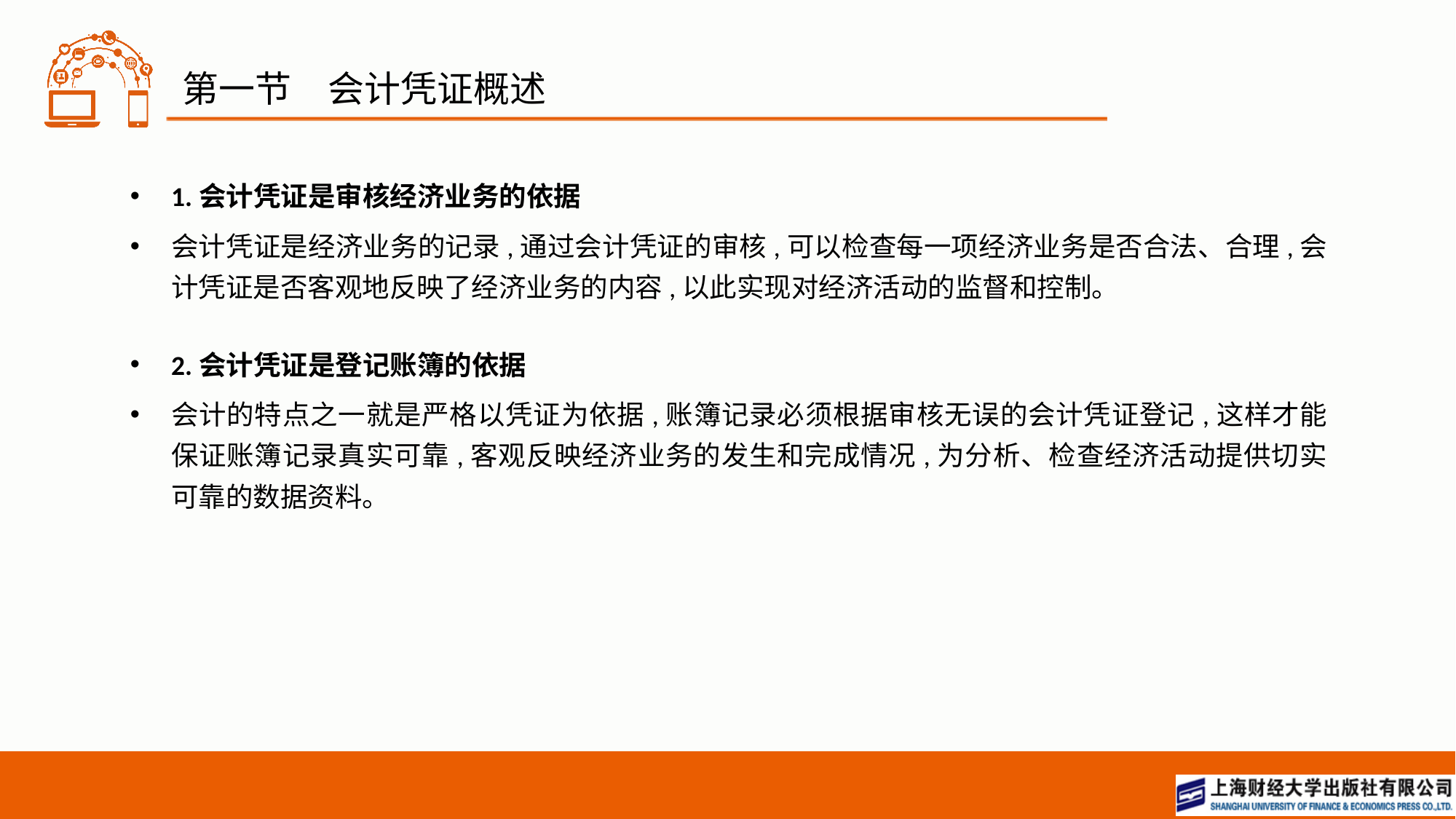

# 第一节　会计凭证概述
1.会计凭证是审核经济业务的依据
会计凭证是经济业务的记录,通过会计凭证的审核,可以检查每一项经济业务是否合法、合理,会计凭证是否客观地反映了经济业务的内容,以此实现对经济活动的监督和控制。
2.会计凭证是登记账簿的依据
会计的特点之一就是严格以凭证为依据,账簿记录必须根据审核无误的会计凭证登记,这样才能保证账簿记录真实可靠,客观反映经济业务的发生和完成情况,为分析、检查经济活动提供切实可靠的数据资料。